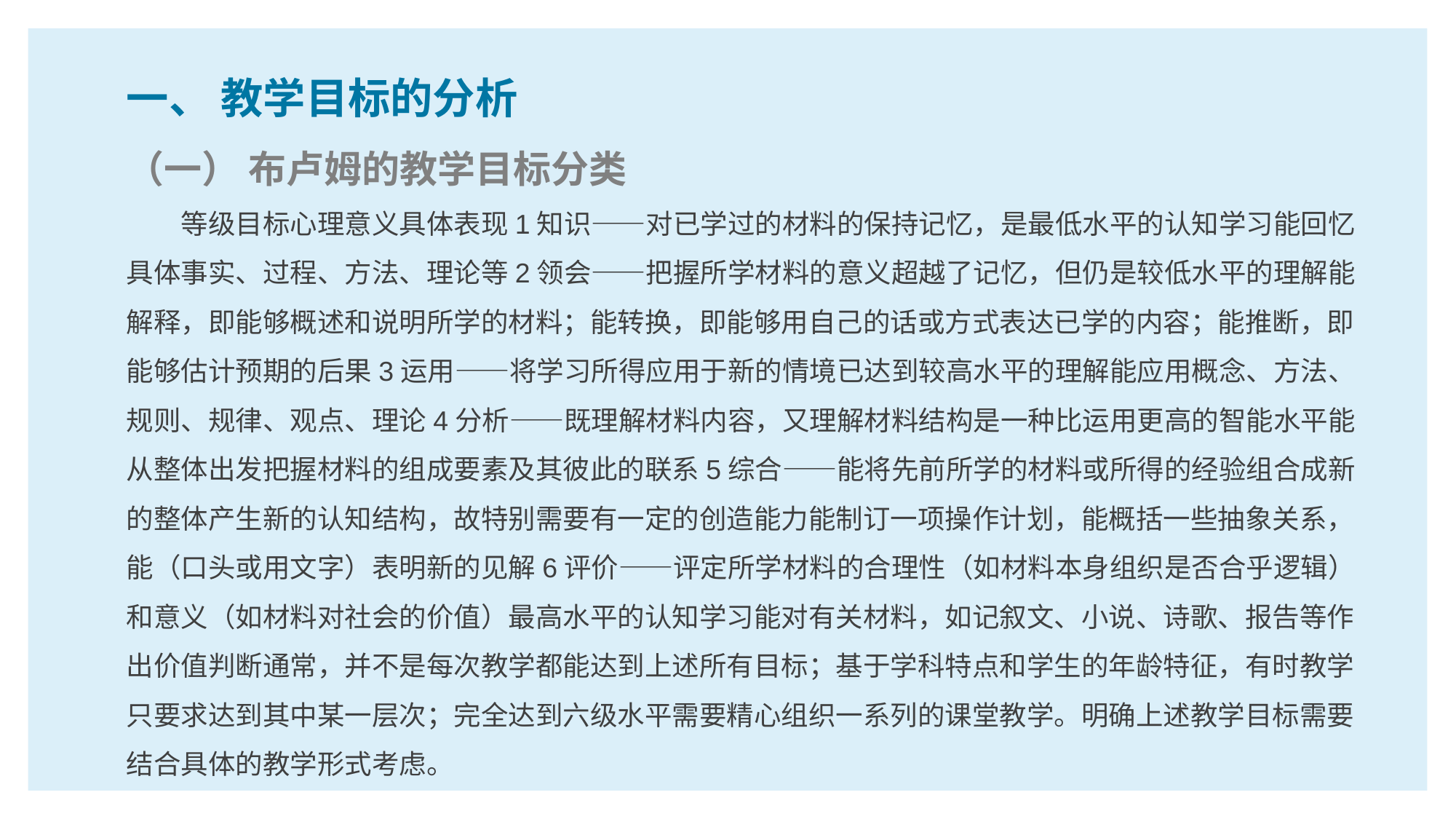

一、 教学目标的分析
（一） 布卢姆的教学目标分类
等级目标心理意义具体表现1知识——对已学过的材料的保持记忆，是最低水平的认知学习能回忆具体事实、过程、方法、理论等2领会——把握所学材料的意义超越了记忆，但仍是较低水平的理解能解释，即能够概述和说明所学的材料；能转换，即能够用自己的话或方式表达已学的内容；能推断，即能够估计预期的后果3运用——将学习所得应用于新的情境已达到较高水平的理解能应用概念、方法、规则、规律、观点、理论4分析——既理解材料内容，又理解材料结构是一种比运用更高的智能水平能从整体出发把握材料的组成要素及其彼此的联系5综合——能将先前所学的材料或所得的经验组合成新的整体产生新的认知结构，故特别需要有一定的创造能力能制订一项操作计划，能概括一些抽象关系，能（口头或用文字）表明新的见解6评价——评定所学材料的合理性（如材料本身组织是否合乎逻辑）和意义（如材料对社会的价值）最高水平的认知学习能对有关材料，如记叙文、小说、诗歌、报告等作出价值判断通常，并不是每次教学都能达到上述所有目标；基于学科特点和学生的年龄特征，有时教学只要求达到其中某一层次；完全达到六级水平需要精心组织一系列的课堂教学。明确上述教学目标需要结合具体的教学形式考虑。